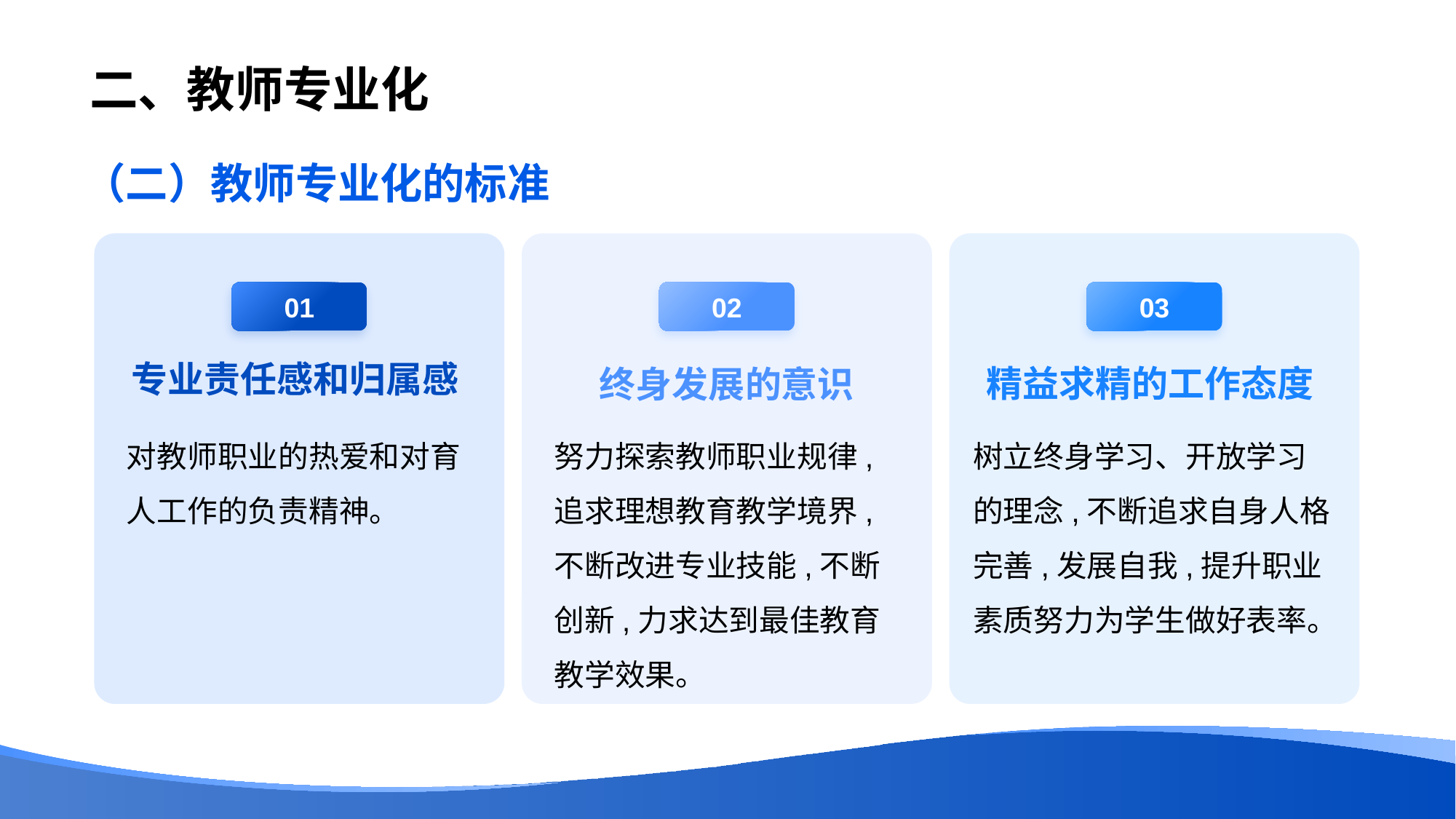

# 二、教师专业化
（二）教师专业化的标准

01
专业责任感和归属感
对教师职业的热爱和对育人工作的负责精神。

02
终身发展的意识
努力探索教师职业规律,追求理想教育教学境界,不断改进专业技能,不断创新,力求达到最佳教育教学效果。

03
精益求精的工作态度
树立终身学习、开放学习的理念,不断追求自身人格完善,发展自我,提升职业素质努力为学生做好表率。